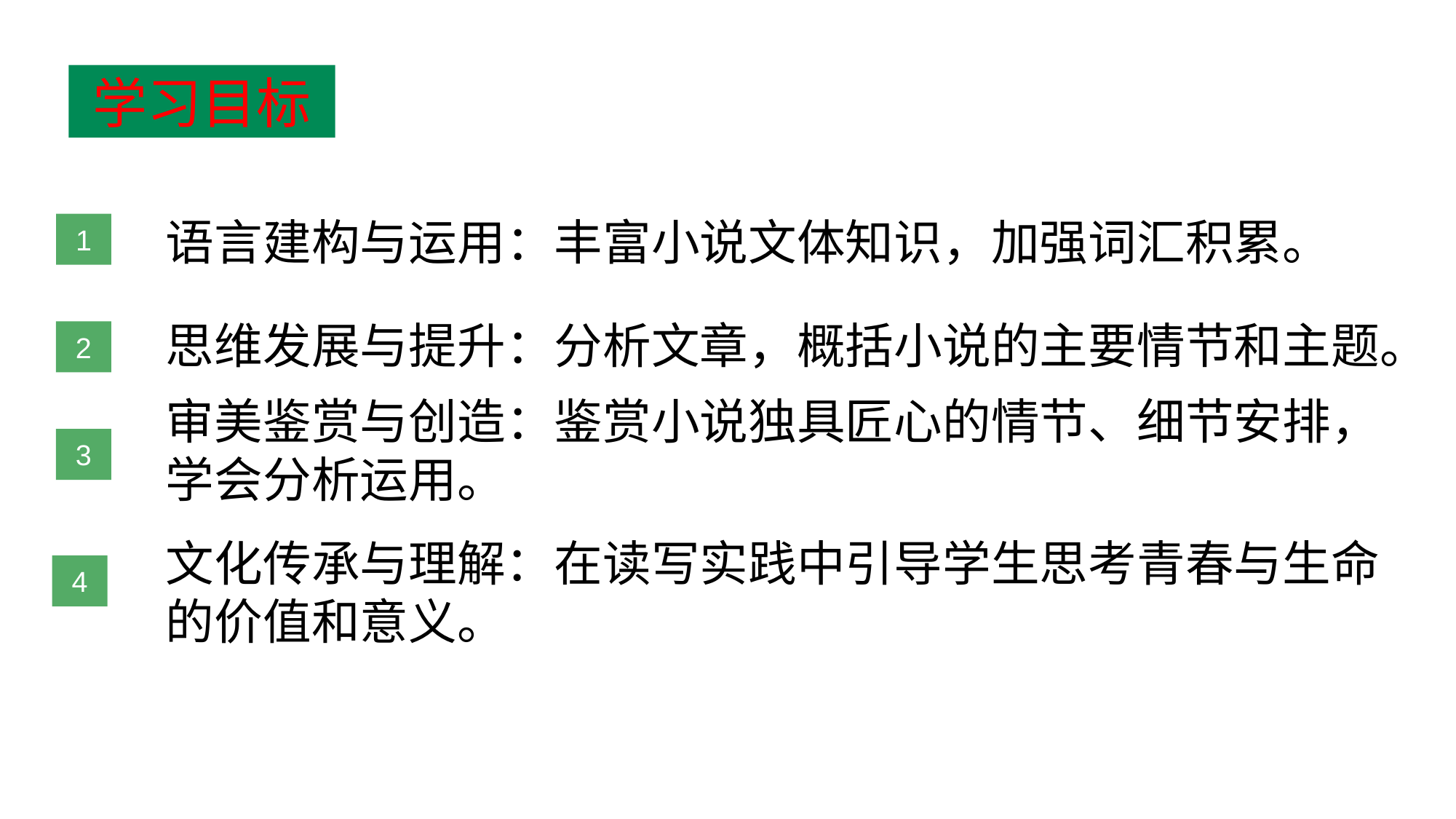

学习目标
1
语言建构与运用：丰富小说文体知识，加强词汇积累。
2
思维发展与提升：分析文章，概括小说的主要情节和主题。

审美鉴赏与创造：鉴赏小说独具匠心的情节、细节安排，学会分析运用。
3
4
文化传承与理解：在读写实践中引导学生思考青春与生命的价值和意义。